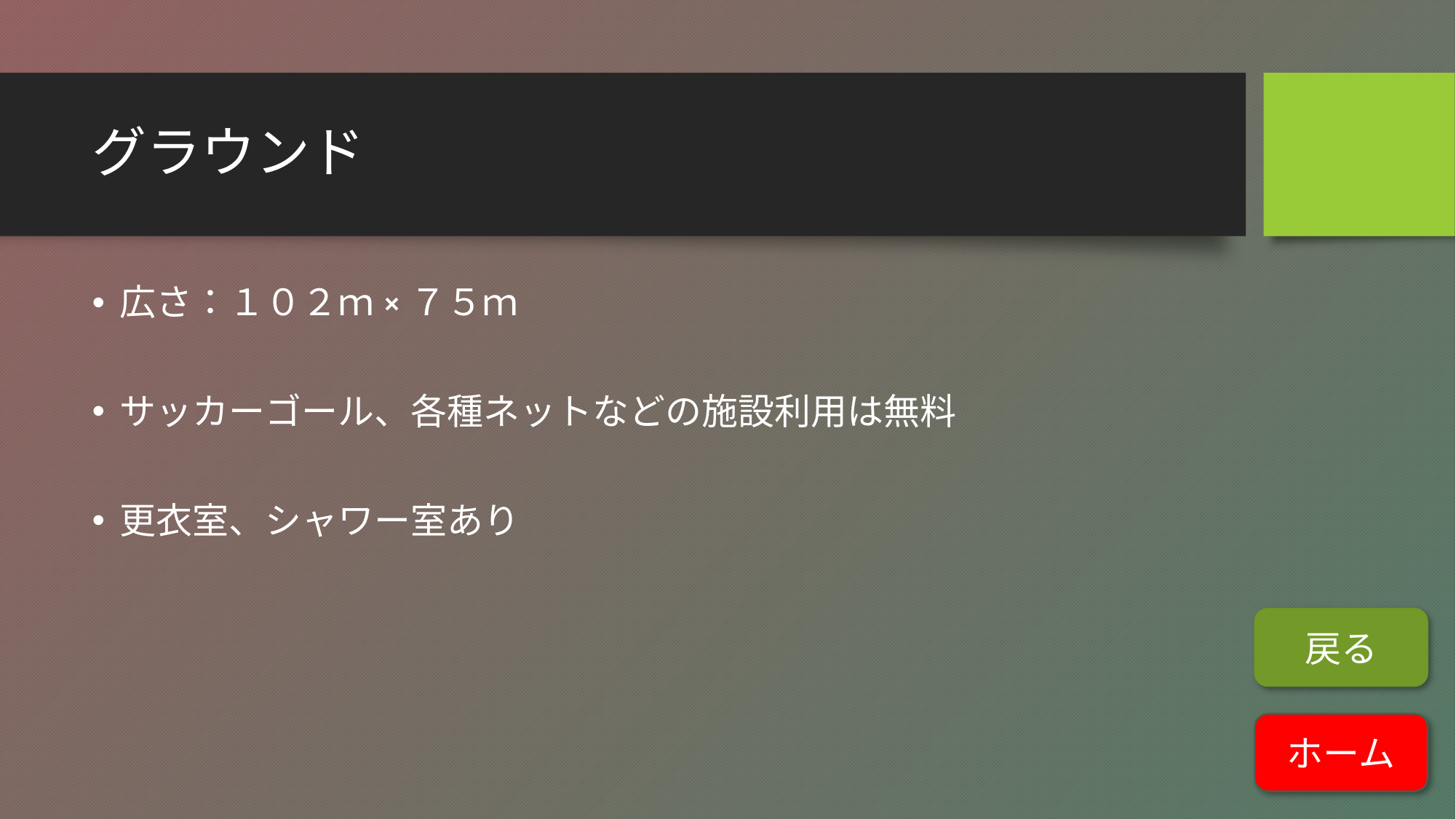

# グラウンド
広さ：１０２ｍ×７５ｍ

サッカーゴール、各種ネットなどの施設利用は無料

更衣室、シャワー室あり
戻る